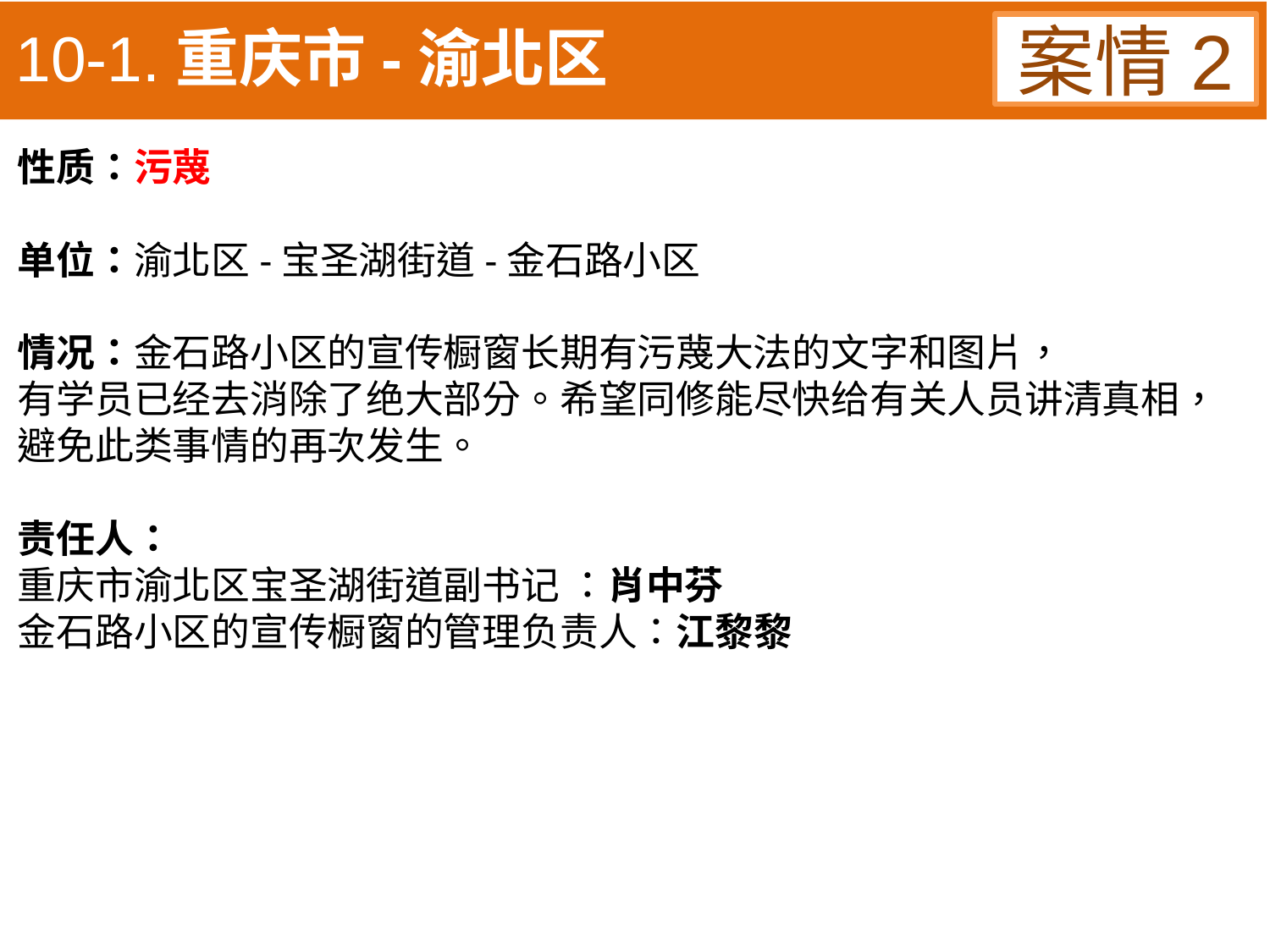

10-1.重庆市-渝北区
案情2

性质：污蔑

单位：渝北区-宝圣湖街道-金石路小区

情况：金石路小区的宣传橱窗长期有污蔑大法的文字和图片，
有学员已经去消除了绝大部分。希望同修能尽快给有关人员讲清真相，避免此类事情的再次发生。

责任人：
重庆市渝北区宝圣湖街道副书记 ：肖中芬
金石路小区的宣传橱窗的管理负责人：江黎黎